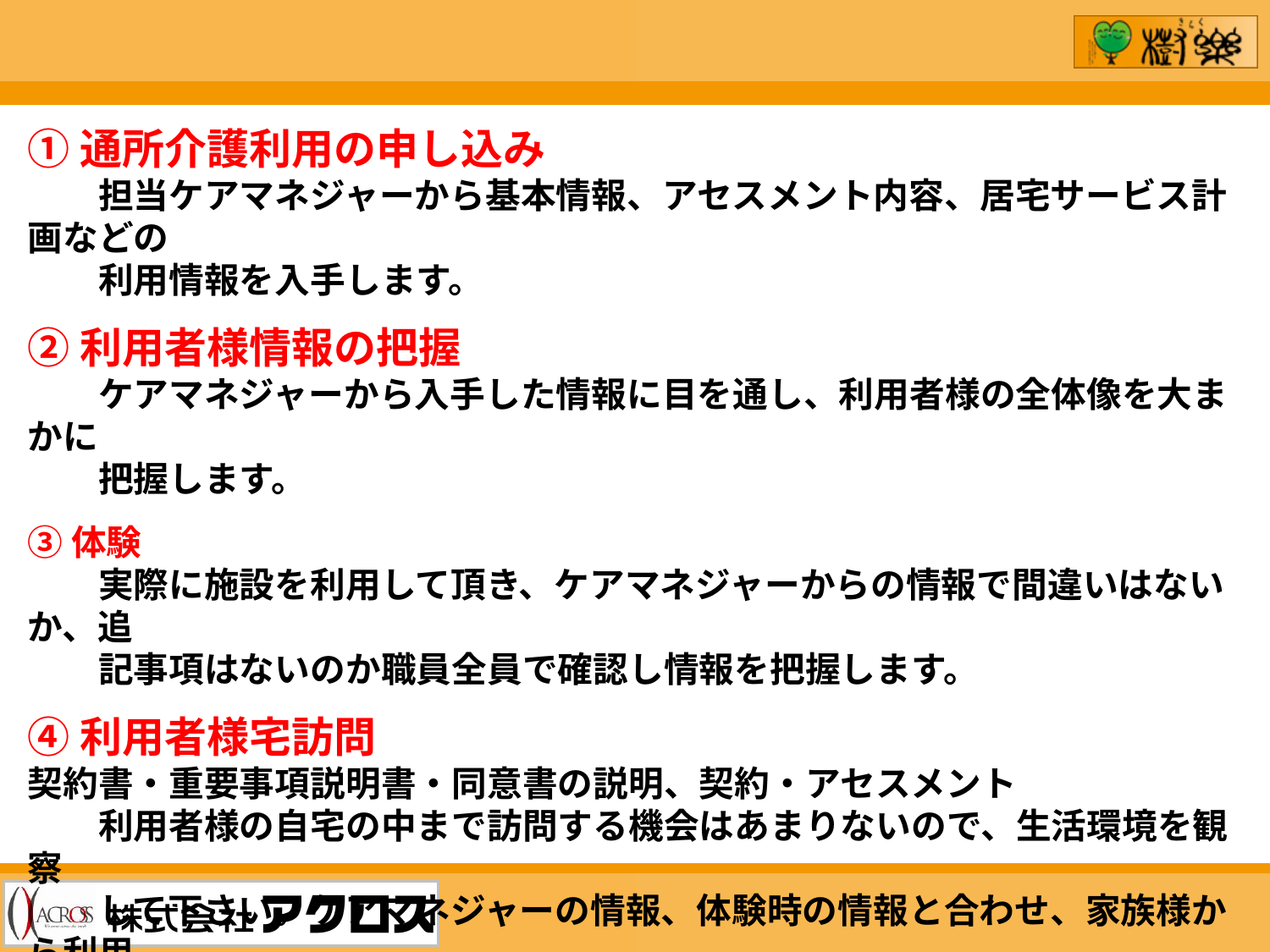

①通所介護利用の申し込み
　　担当ケアマネジャーから基本情報、アセスメント内容、居宅サービス計画などの
　　利用情報を入手します。

②利用者様情報の把握
　　ケアマネジャーから入手した情報に目を通し、利用者様の全体像を大まかに
　　把握します。

③体験
　　実際に施設を利用して頂き、ケアマネジャーからの情報で間違いはないか、追
　　記事項はないのか職員全員で確認し情報を把握します。

④利用者様宅訪問
契約書・重要事項説明書・同意書の説明、契約・アセスメント
　　利用者様の自宅の中まで訪問する機会はあまりないので、生活環境を観察
　　して下さい。ケアマネジャーの情報、体験時の情報と合わせ、家族様から利用
　　者様の細かい情報、趣味、食物に対するアレルギー、咀嚼能力、食事の好き
　　嫌い等聞き取り下さい。